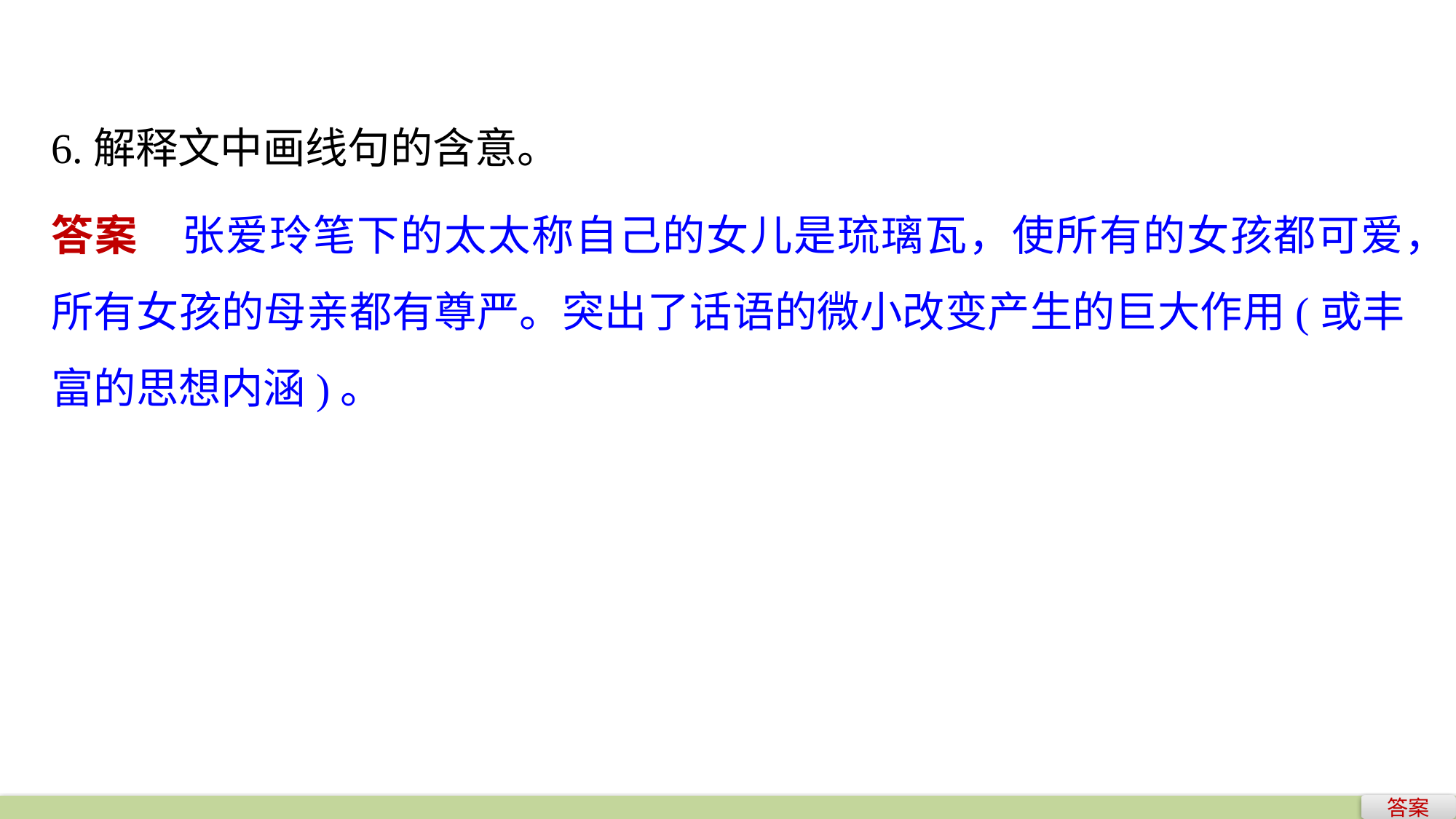

6.解释文中画线句的含意。
答案　张爱玲笔下的太太称自己的女儿是琉璃瓦，使所有的女孩都可爱，所有女孩的母亲都有尊严。突出了话语的微小改变产生的巨大作用(或丰富的思想内涵)。
答案